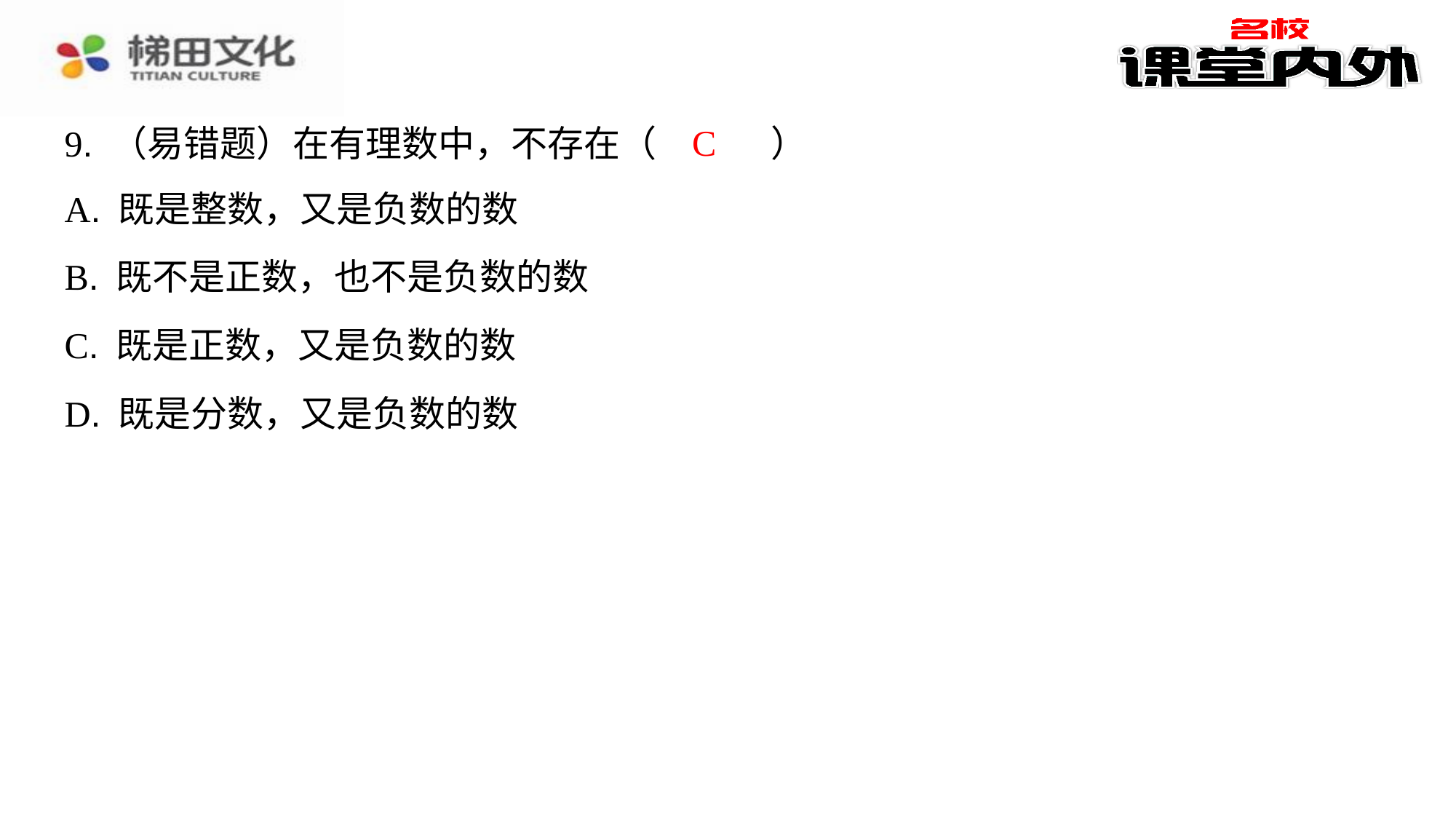

C
9. （易错题）在有理数中，不存在（　C　）
| A. 既是整数，又是负数的数 |
| --- |
| B. 既不是正数，也不是负数的数 |
| C. 既是正数，又是负数的数 |
| D. 既是分数，又是负数的数 |